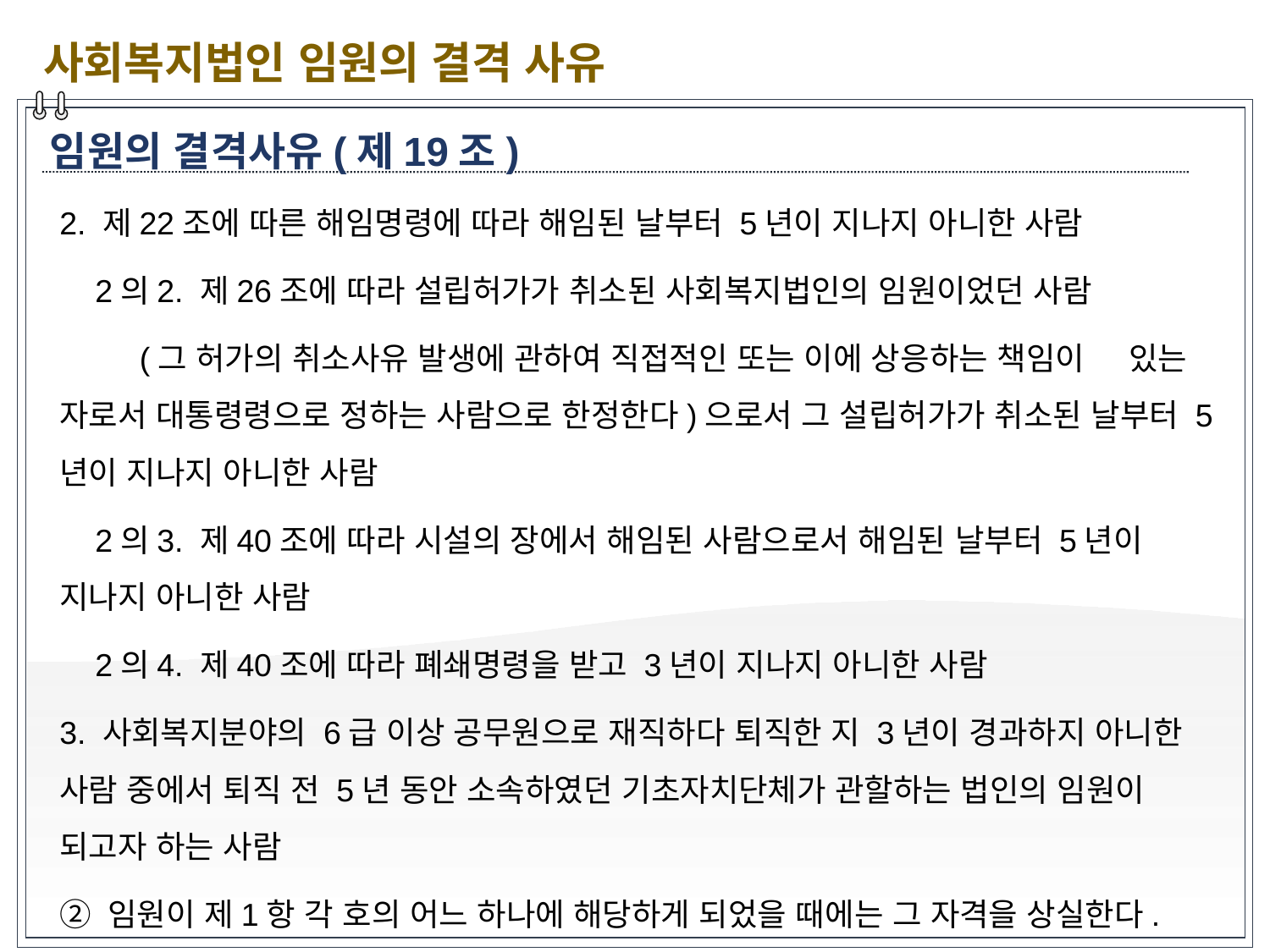

사회복지법인 임원의 결격 사유

임원의 결격사유(제19조)

2. 제22조에 따른 해임명령에 따라 해임된 날부터 5년이 지나지 아니한 사람
    2의2. 제26조에 따라 설립허가가 취소된 사회복지법인의 임원이었던 사람
         (그 허가의 취소사유 발생에 관하여 직접적인 또는 이에 상응하는 책임이     있는 자로서 대통령령으로 정하는 사람으로 한정한다)으로서 그 설립허가가 취소된 날부터 5년이 지나지 아니한 사람
    2의3. 제40조에 따라 시설의 장에서 해임된 사람으로서 해임된 날부터 5년이 지나지 아니한 사람
    2의4. 제40조에 따라 폐쇄명령을 받고 3년이 지나지 아니한 사람
3. 사회복지분야의 6급 이상 공무원으로 재직하다 퇴직한 지 3년이 경과하지 아니한 사람 중에서 퇴직 전 5년 동안 소속하였던 기초자치단체가 관할하는 법인의 임원이 되고자 하는 사람
② 임원이 제1항 각 호의 어느 하나에 해당하게 되었을 때에는 그 자격을 상실한다.